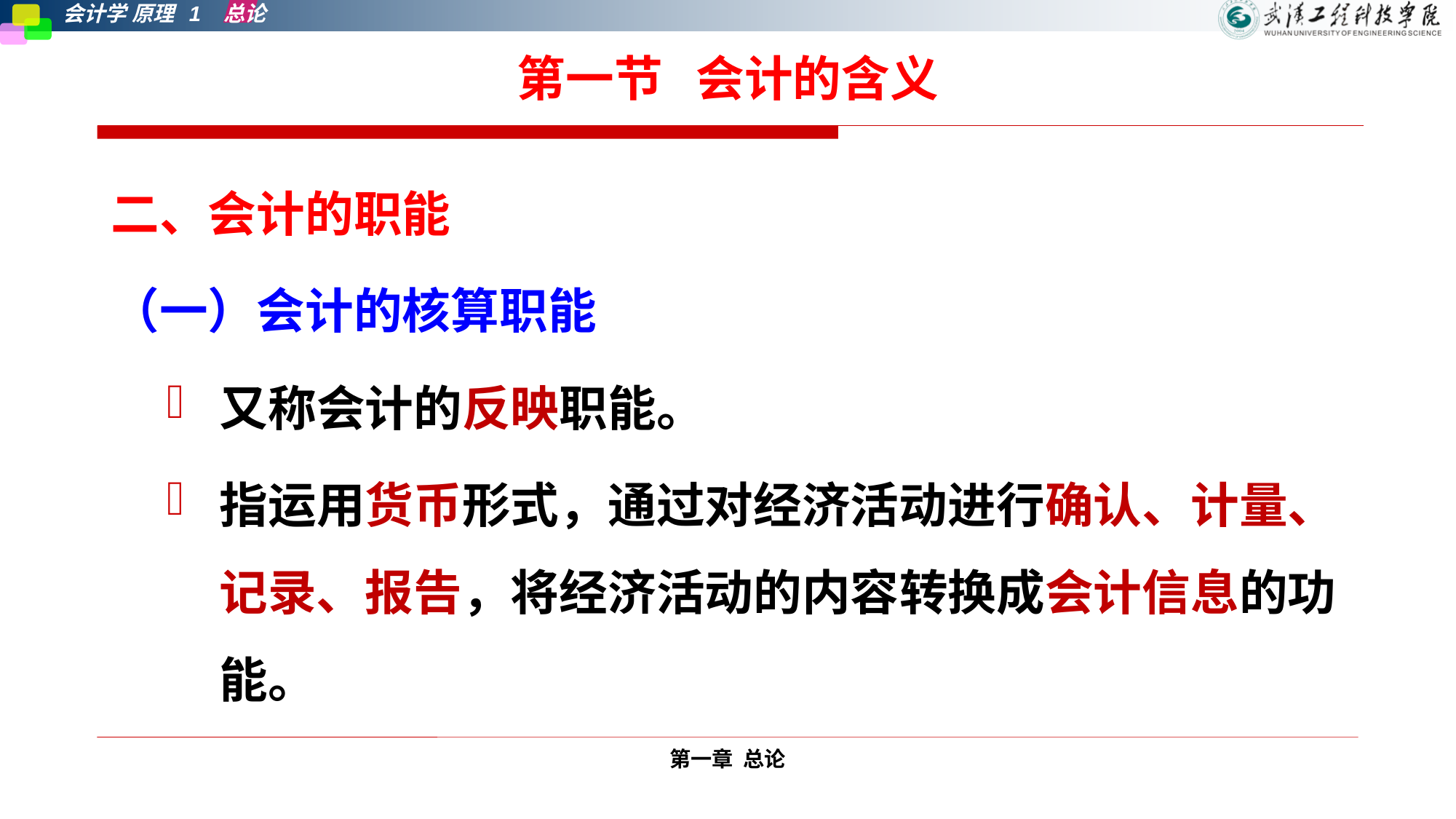

# 第一节   会计的含义
二、会计的职能
（一）会计的核算职能
又称会计的反映职能。
指运用货币形式，通过对经济活动进行确认、计量、记录、报告，将经济活动的内容转换成会计信息的功能。
第一章  总论